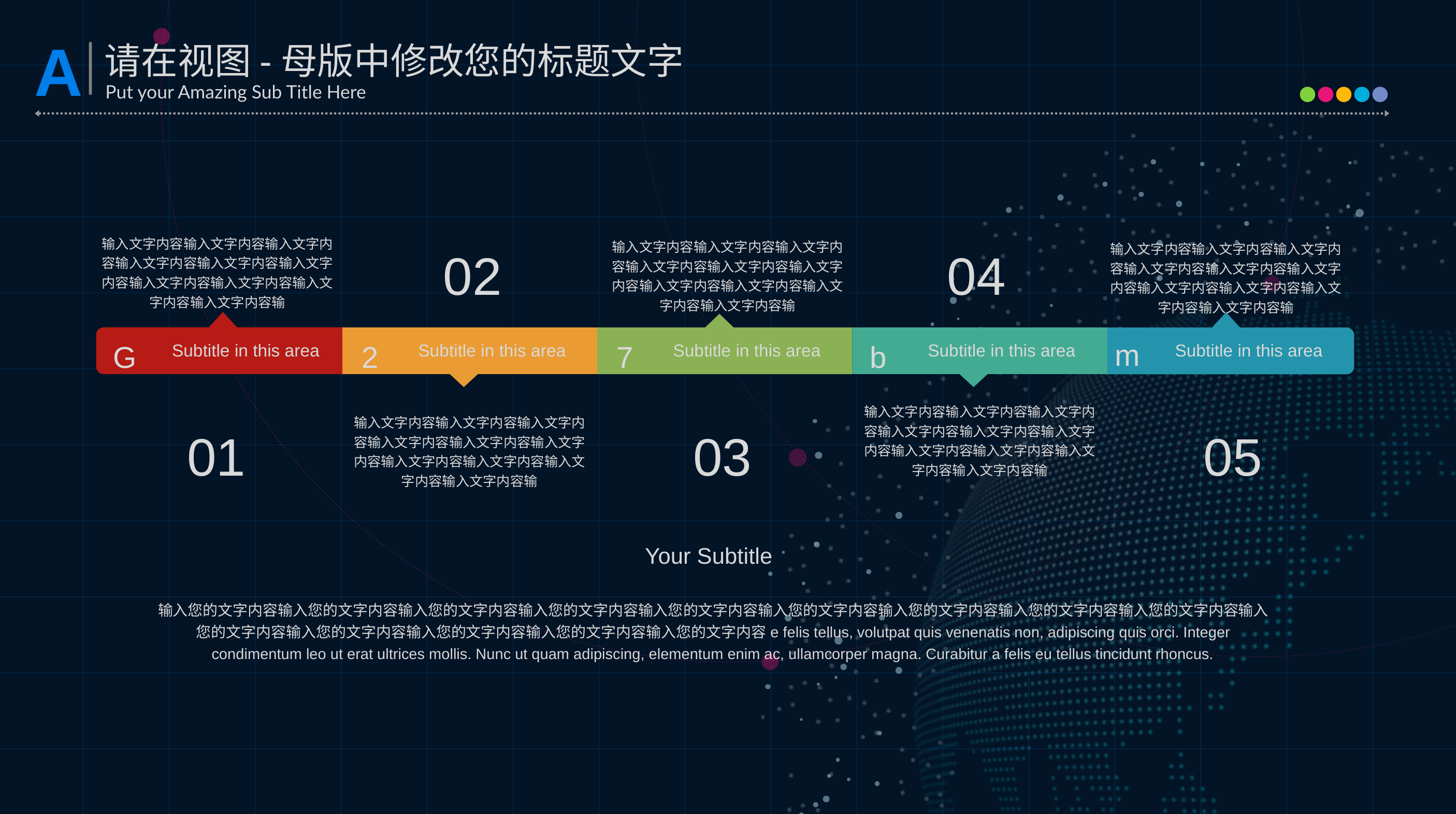

02
04
输入文字内容输入文字内容输入文字内容输入文字内容输入文字内容输入文字内容输入文字内容输入文字内容输入文字内容输入文字内容输
输入文字内容输入文字内容输入文字内容输入文字内容输入文字内容输入文字内容输入文字内容输入文字内容输入文字内容输入文字内容输
输入文字内容输入文字内容输入文字内容输入文字内容输入文字内容输入文字内容输入文字内容输入文字内容输入文字内容输入文字内容输

m
G
2
7
b
Subtitle in this area
Subtitle in this area
Subtitle in this area
Subtitle in this area
Subtitle in this area
输入文字内容输入文字内容输入文字内容输入文字内容输入文字内容输入文字内容输入文字内容输入文字内容输入文字内容输入文字内容输
01
03
05
输入文字内容输入文字内容输入文字内容输入文字内容输入文字内容输入文字内容输入文字内容输入文字内容输入文字内容输入文字内容输
Your Subtitle
输入您的文字内容输入您的文字内容输入您的文字内容输入您的文字内容输入您的文字内容输入您的文字内容输入您的文字内容输入您的文字内容输入您的文字内容输入您的文字内容输入您的文字内容输入您的文字内容输入您的文字内容输入您的文字内容e felis tellus, volutpat quis venenatis non, adipiscing quis orci. Integer condimentum leo ut erat ultrices mollis. Nunc ut quam adipiscing, elementum enim ac, ullamcorper magna. Curabitur a felis eu tellus tincidunt rhoncus.